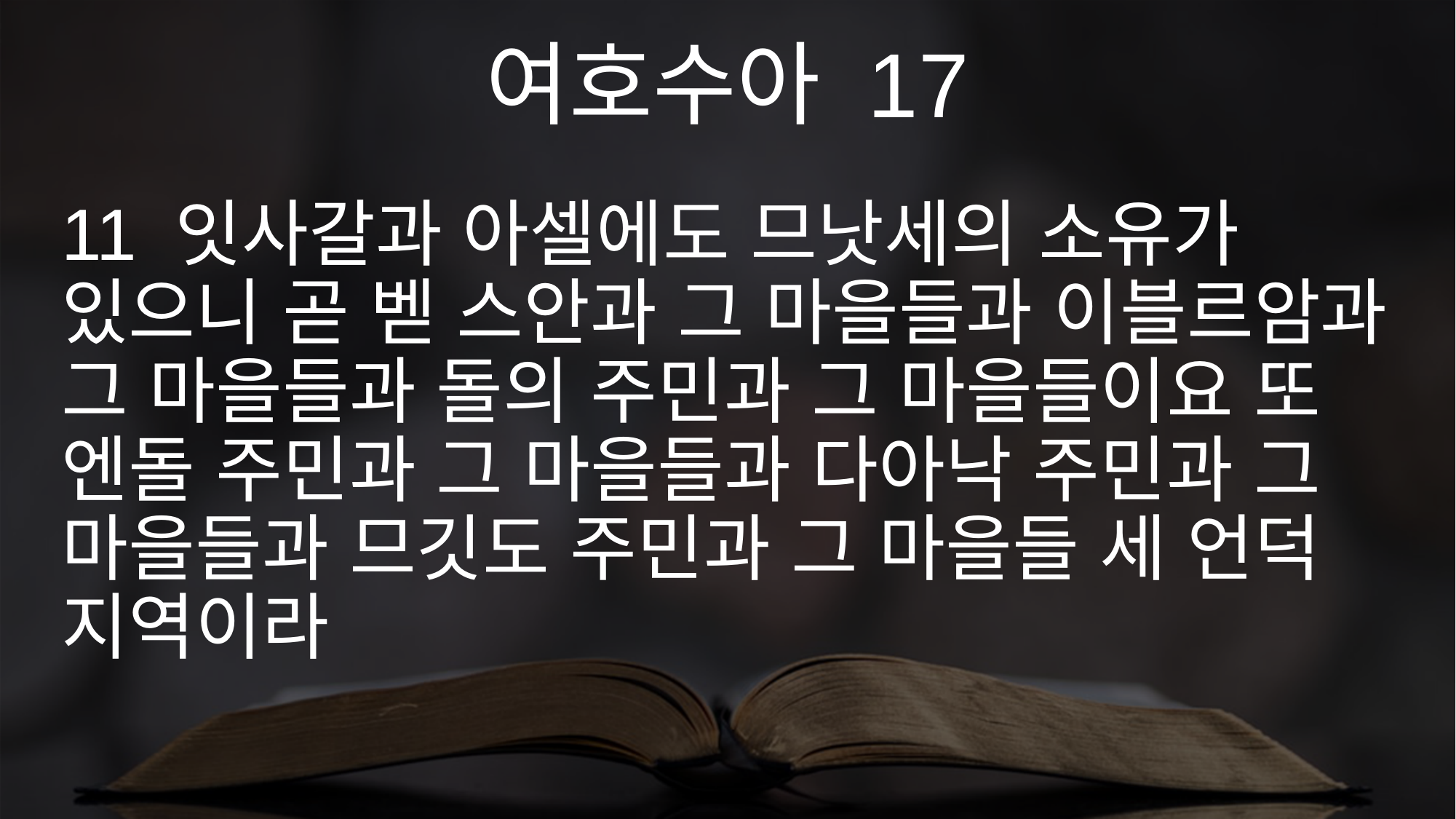

여호수아 17
11 잇사갈과 아셀에도 므낫세의 소유가 있으니 곧 벧 스안과 그 마을들과 이블르암과 그 마을들과 돌의 주민과 그 마을들이요 또 엔돌 주민과 그 마을들과 다아낙 주민과 그 마을들과 므깃도 주민과 그 마을들 세 언덕 지역이라